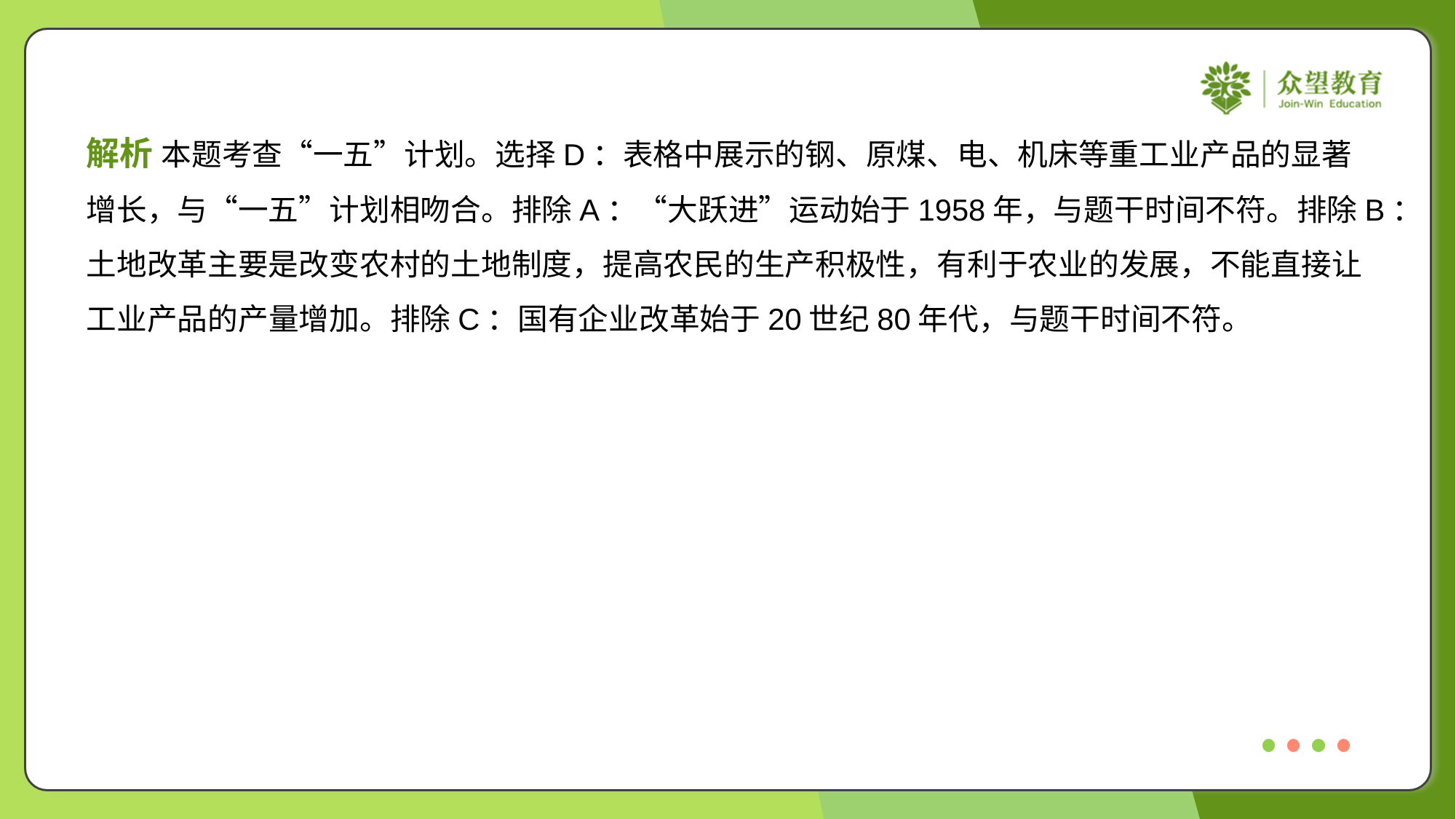

解析 本题考查“一五”计划。选择D：表格中展示的钢、原煤、电、机床等重工业产品的显著
增长，与“一五”计划相吻合。排除A：“大跃进”运动始于1958年，与题干时间不符。排除B：
土地改革主要是改变农村的土地制度，提高农民的生产积极性，有利于农业的发展，不能直接让
工业产品的产量增加。排除C：国有企业改革始于20世纪80年代，与题干时间不符。